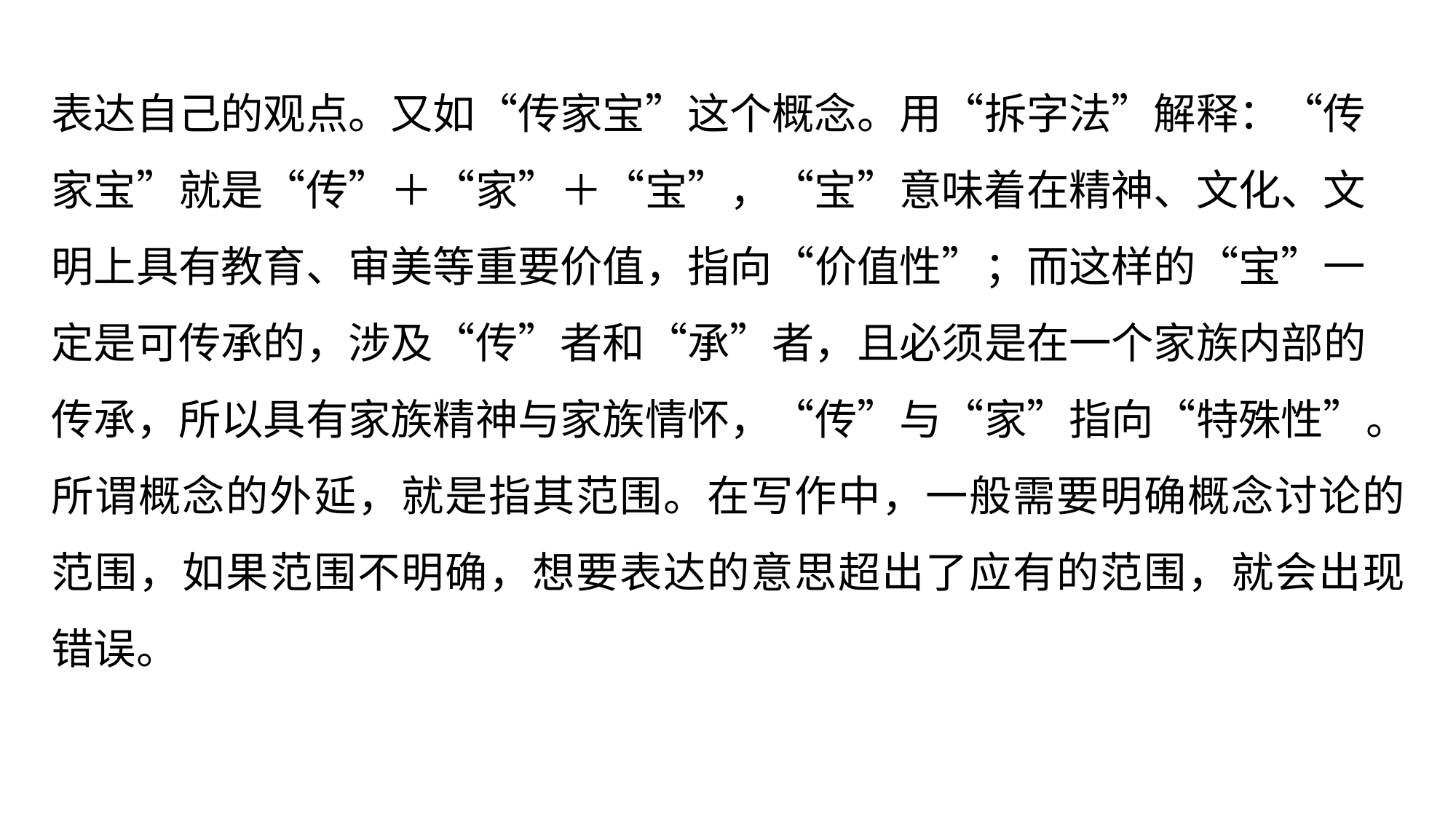

表达自己的观点。又如“传家宝”这个概念。用“拆字法”解释：“传家宝”就是“传”＋“家”＋“宝”，“宝”意味着在精神、文化、文明上具有教育、审美等重要价值，指向“价值性”；而这样的“宝”一定是可传承的，涉及“传”者和“承”者，且必须是在一个家族内部的传承，所以具有家族精神与家族情怀，“传”与“家”指向“特殊性”。
所谓概念的外延，就是指其范围。在写作中，一般需要明确概念讨论的范围，如果范围不明确，想要表达的意思超出了应有的范围，就会出现错误。